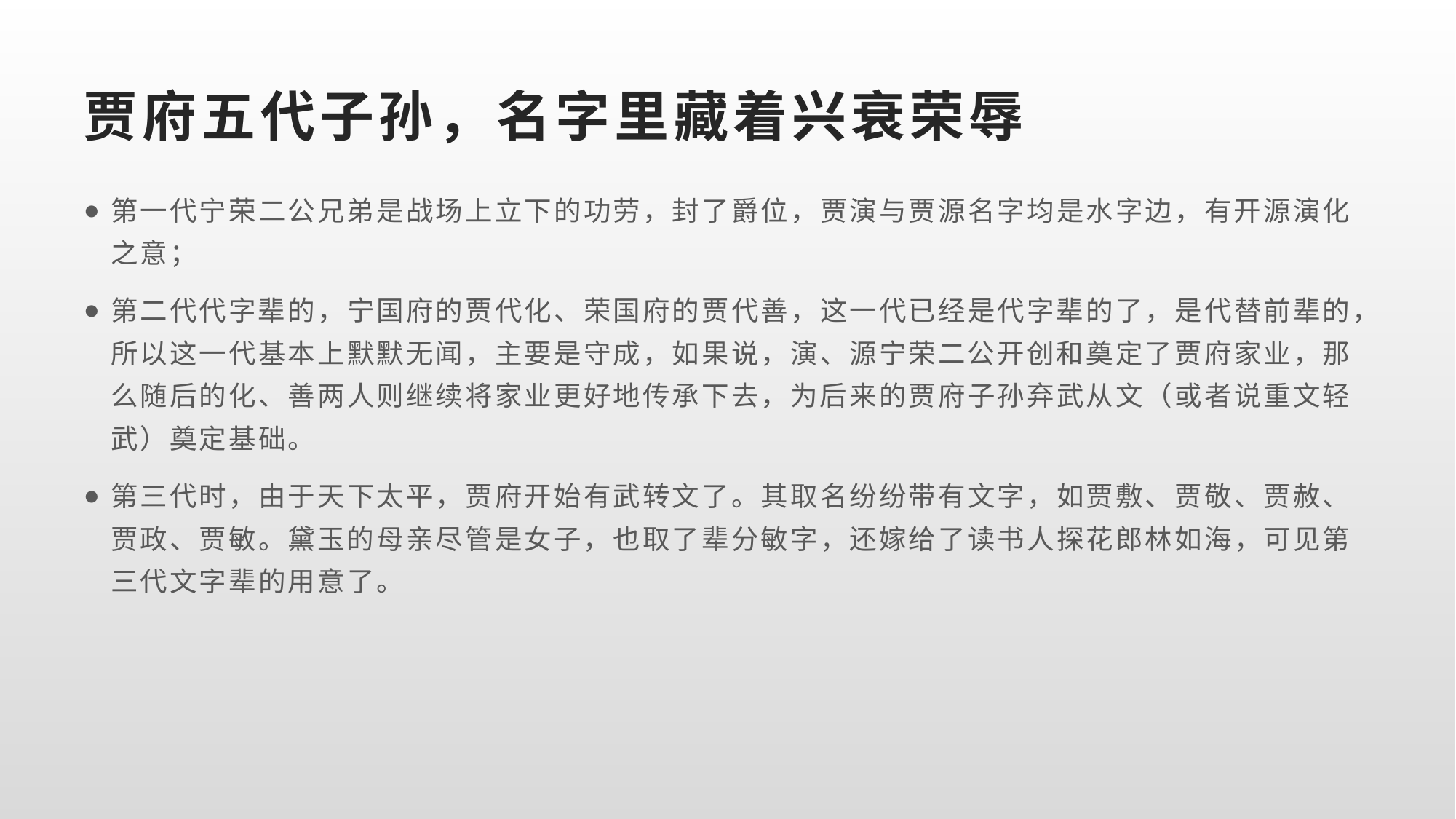

# 贾府五代子孙，名字里藏着兴衰荣辱
第一代宁荣二公兄弟是战场上立下的功劳，封了爵位，贾演与贾源名字均是水字边，有开源演化之意；
第二代代字辈的，宁国府的贾代化、荣国府的贾代善，这一代已经是代字辈的了，是代替前辈的，所以这一代基本上默默无闻，主要是守成，如果说，演、源宁荣二公开创和奠定了贾府家业，那么随后的化、善两人则继续将家业更好地传承下去，为后来的贾府子孙弃武从文（或者说重文轻武）奠定基础。
第三代时，由于天下太平，贾府开始有武转文了。其取名纷纷带有文字，如贾敷、贾敬、贾赦、贾政、贾敏。黛玉的母亲尽管是女子，也取了辈分敏字，还嫁给了读书人探花郎林如海，可见第三代文字辈的用意了。